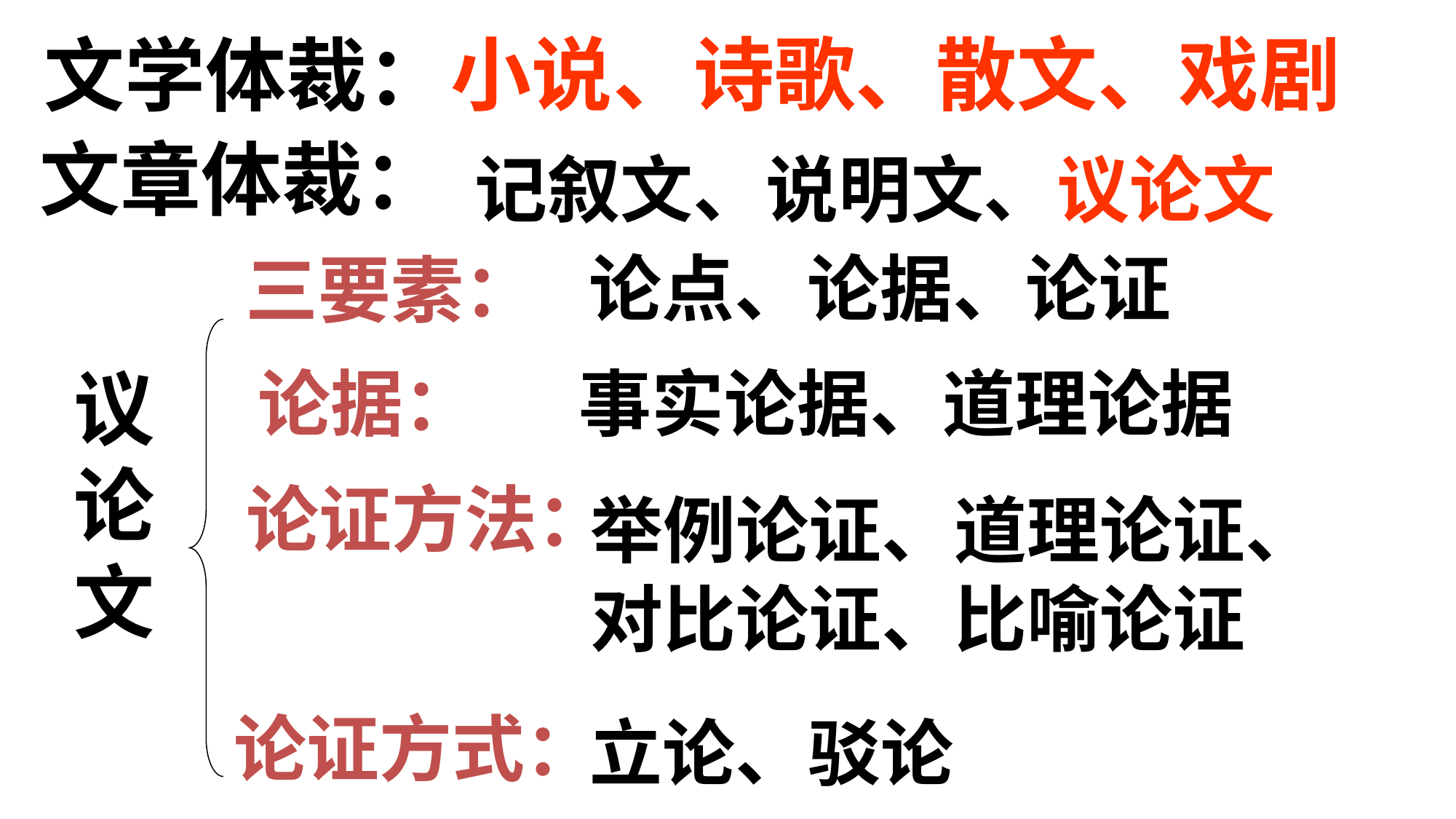

文学体裁：
小说、诗歌、散文、戏剧
记叙文、说明文、议论文
文章体裁：
论点、论据、论证
三要素：

议
论
文
论据：
事实论据、道理论据
论证方法：
举例论证、道理论证、
对比论证、比喻论证
论证方式：
立论、驳论